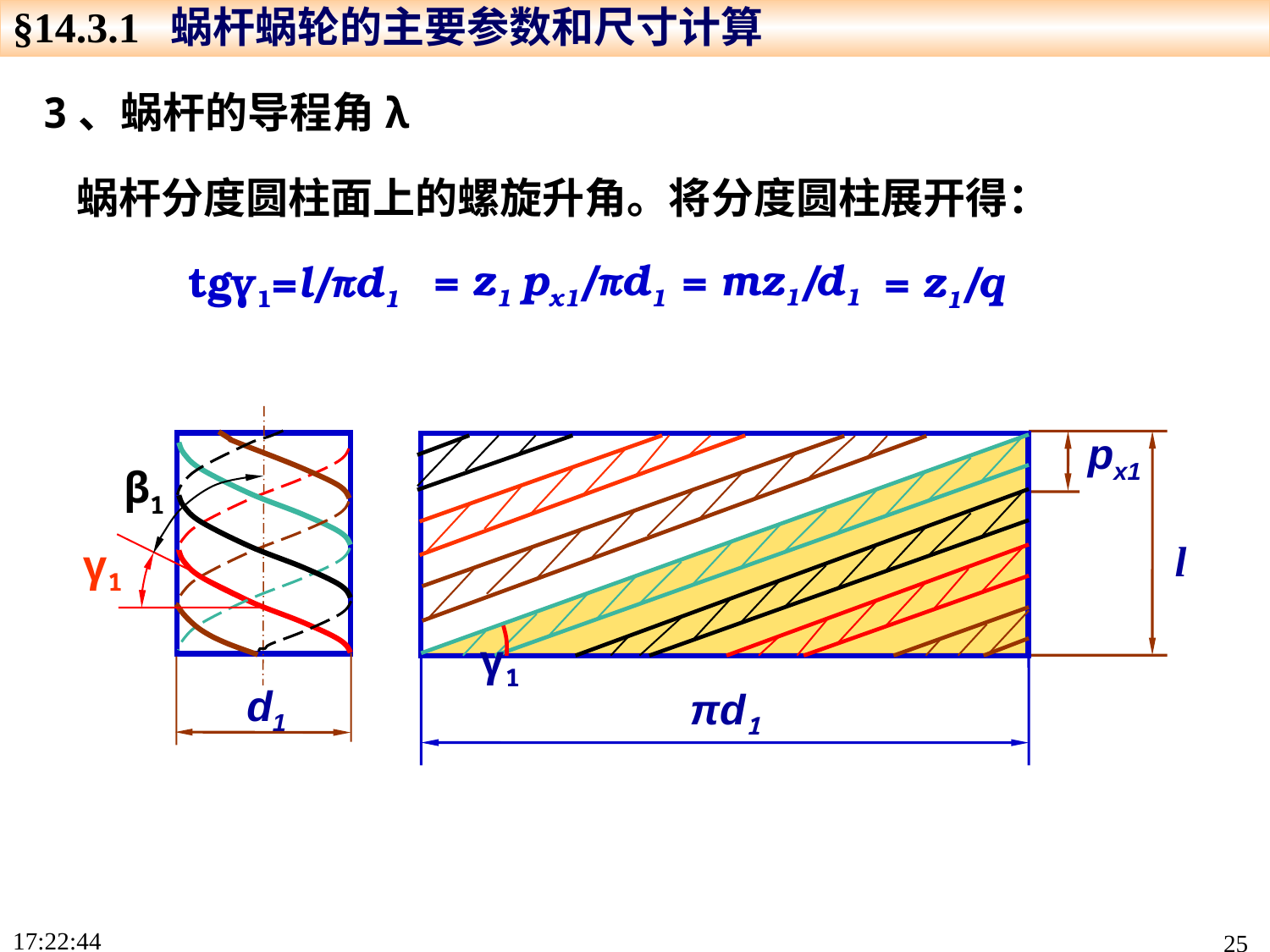

§14.3.1  蜗杆蜗轮的主要参数和尺寸计算
3、蜗杆的导程角λ
蜗杆分度圆柱面上的螺旋升角。将分度圆柱展开得：
= mz1/d1
= z1 px1/πd1
tgγ1=l/πd1
= z1/q

d1
px1

l

β1

γ1

γ1

πd1
17:22:44
25